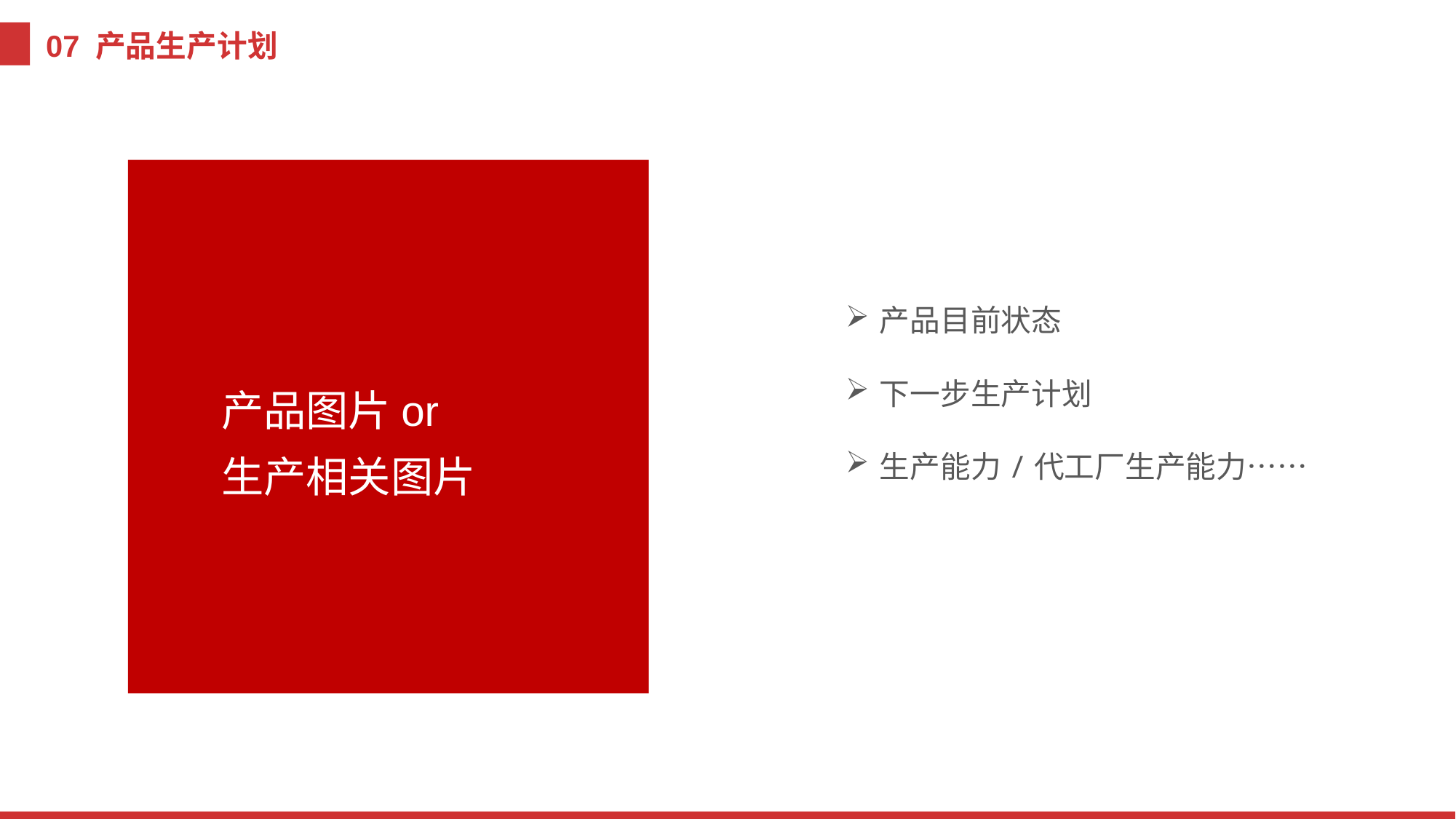

07 产品生产计划

产品目前状态
下一步生产计划
生产能力/代工厂生产能力……
产品图片or生产相关图片